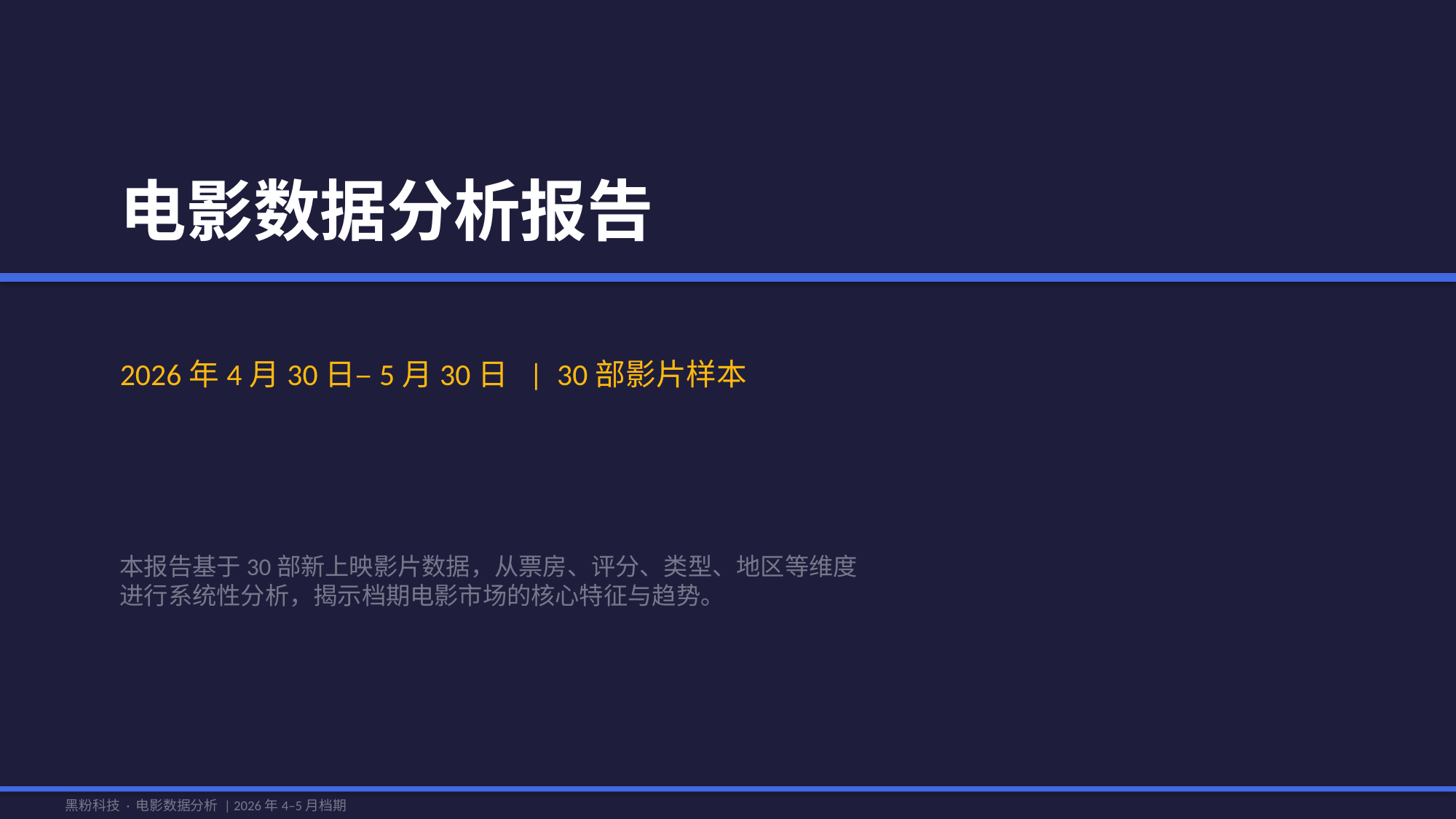

电影数据分析报告

2026年4月30日–5月30日  |  30部影片样本
本报告基于30部新上映影片数据，从票房、评分、类型、地区等维度
进行系统性分析，揭示档期电影市场的核心特征与趋势。

黑粉科技 · 电影数据分析 | 2026年4–5月档期